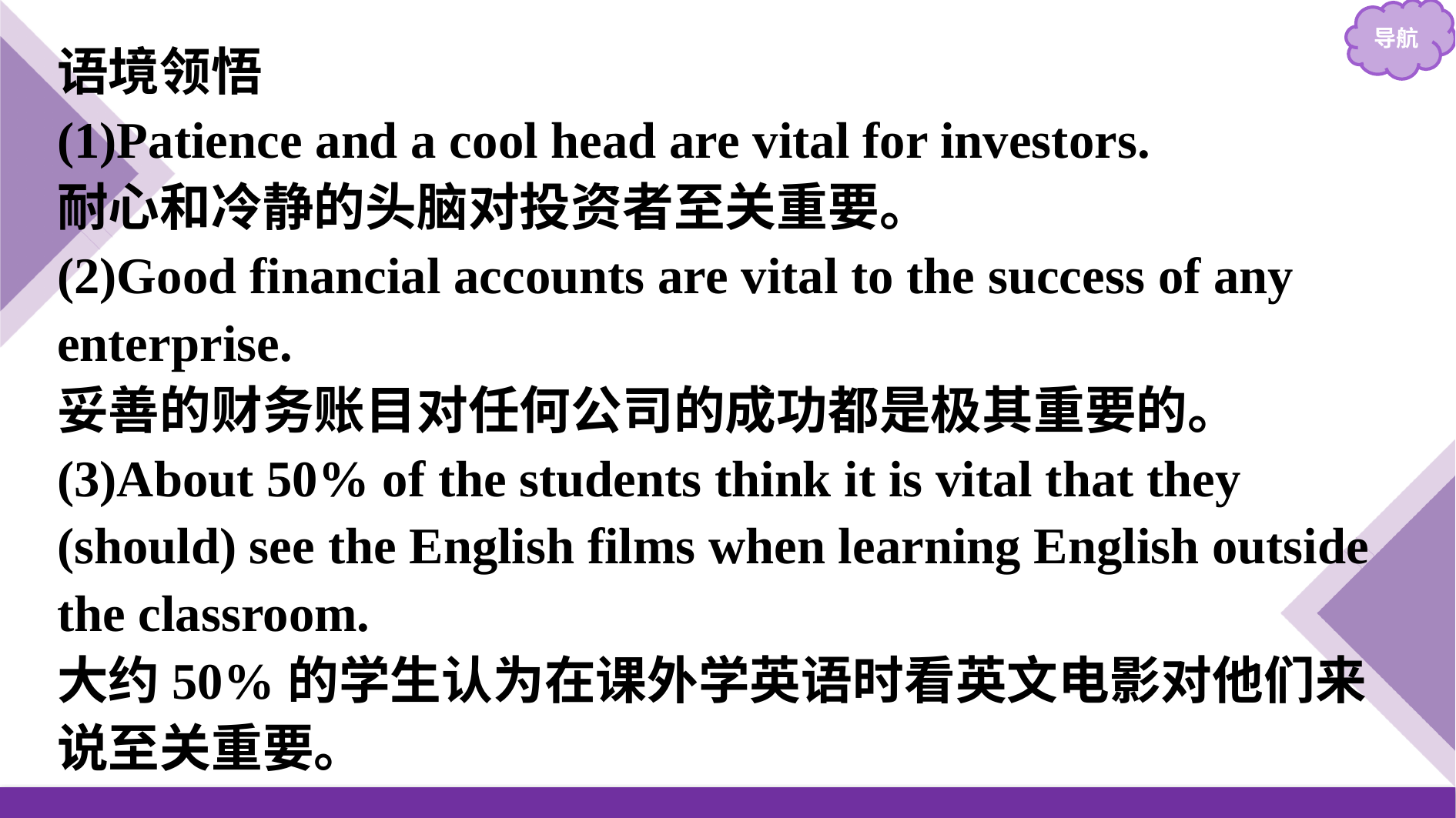

语境领悟
(1)Patience and a cool head are vital for investors.
耐心和冷静的头脑对投资者至关重要。
(2)Good financial accounts are vital to the success of any enterprise.
妥善的财务账目对任何公司的成功都是极其重要的。
(3)About 50% of the students think it is vital that they (should) see the English films when learning English outside the classroom.
大约50%的学生认为在课外学英语时看英文电影对他们来说至关重要。